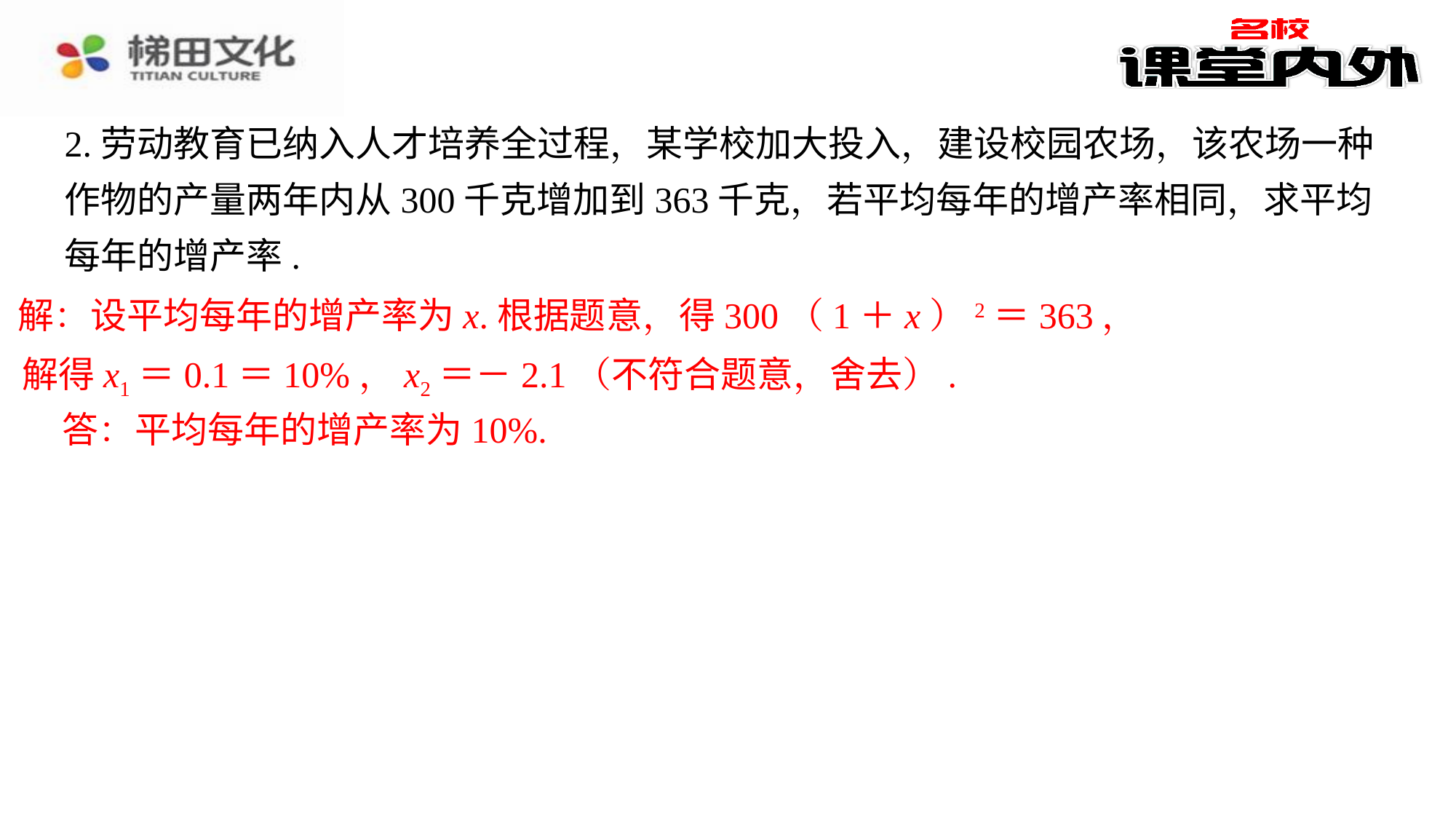

2.劳动教育已纳入人才培养全过程，某学校加大投入，建设校园农场，该农场一种作物的产量两年内从300千克增加到363千克，若平均每年的增产率相同，求平均每年的增产率.
解：设平均每年的增产率为x.根据题意，得300（1＋x）2＝363，
解得x1＝0.1＝10%，x2＝－2.1（不符合题意，舍去）.
答：平均每年的增产率为10%.